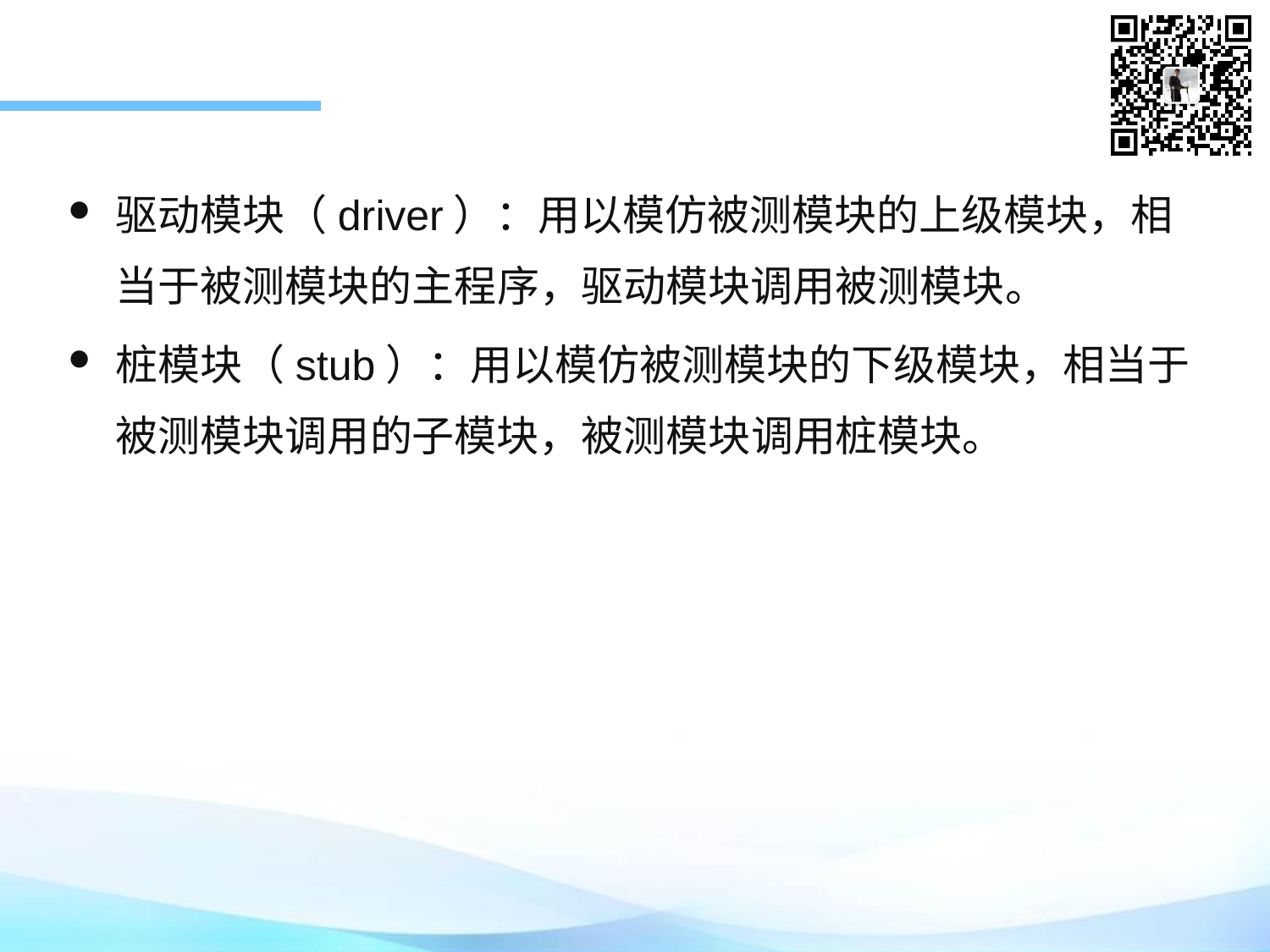

驱动模块（driver）：用以模仿被测模块的上级模块，相当于被测模块的主程序，驱动模块调用被测模块。
桩模块（stub）：用以模仿被测模块的下级模块，相当于被测模块调用的子模块，被测模块调用桩模块。